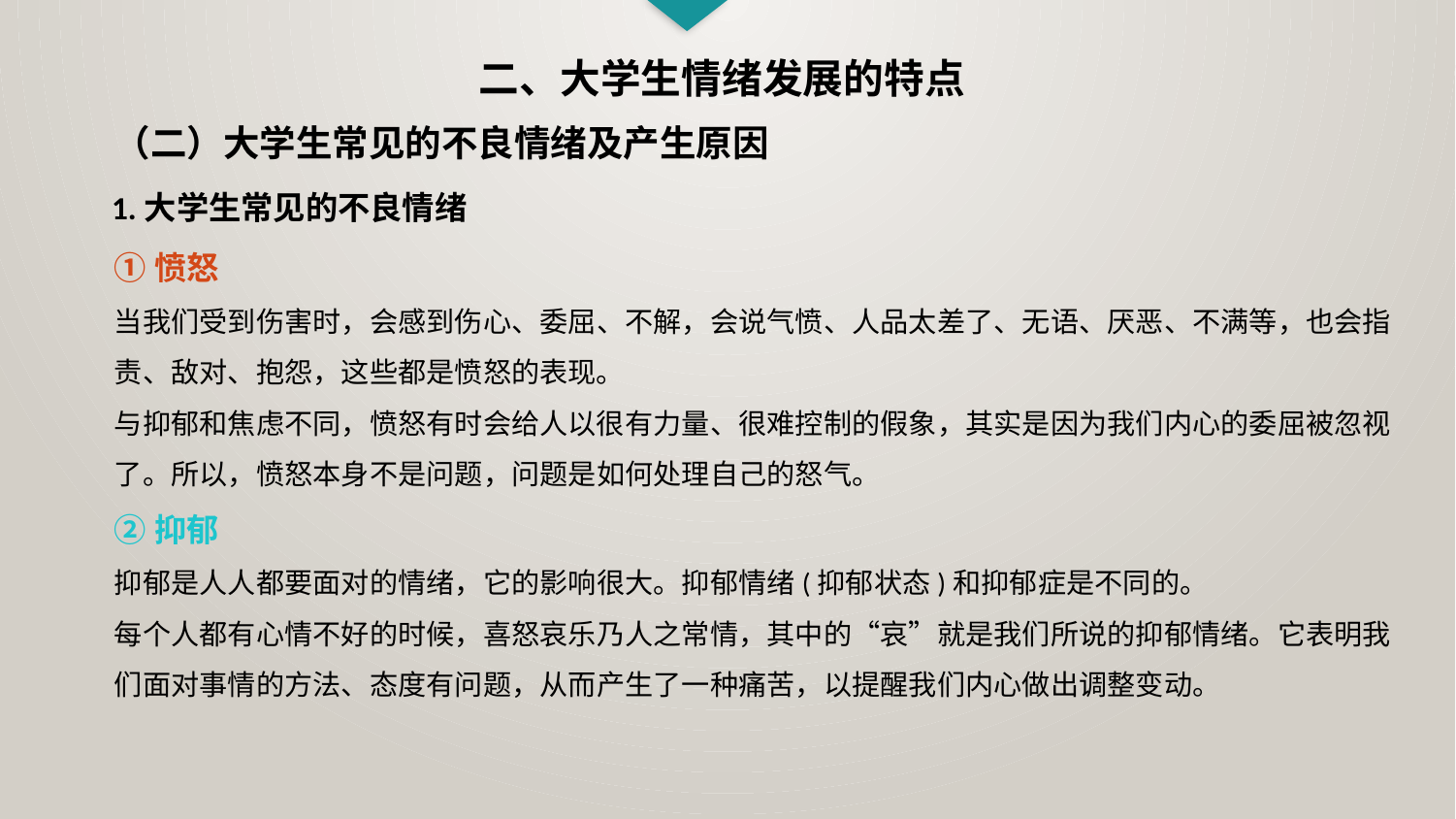

二、大学生情绪发展的特点
（二）大学生常见的不良情绪及产生原因
1.大学生常见的不良情绪
①愤怒
当我们受到伤害时，会感到伤心、委屈、不解，会说气愤、人品太差了、无语、厌恶、不满等，也会指责、敌对、抱怨，这些都是愤怒的表现。
与抑郁和焦虑不同，愤怒有时会给人以很有力量、很难控制的假象，其实是因为我们内心的委屈被忽视了。所以，愤怒本身不是问题，问题是如何处理自己的怒气。
②抑郁
抑郁是人人都要面对的情绪，它的影响很大。抑郁情绪(抑郁状态)和抑郁症是不同的。
每个人都有心情不好的时候，喜怒哀乐乃人之常情，其中的“哀”就是我们所说的抑郁情绪。它表明我们面对事情的方法、态度有问题，从而产生了一种痛苦，以提醒我们内心做出调整变动。
55